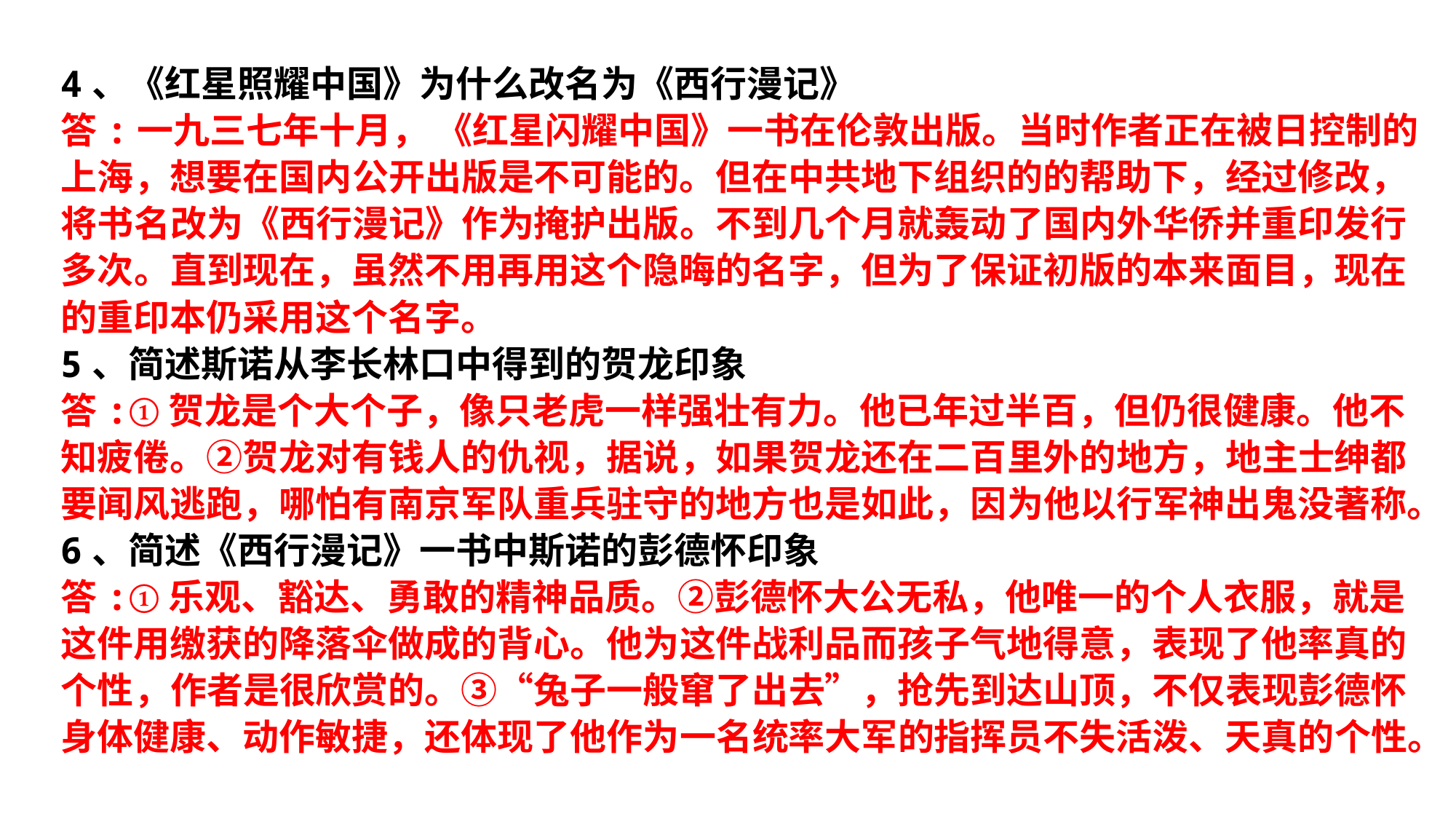

4、《红星照耀中国》为什么改名为《西行漫记》
答:一九三七年十月， 《红星闪耀中国》一书在伦敦出版。当时作者正在被日控制的上海，想要在国内公开出版是不可能的。但在中共地下组织的的帮助下，经过修改，将书名改为《西行漫记》作为掩护出版。不到几个月就轰动了国内外华侨并重印发行多次。直到现在，虽然不用再用这个隐晦的名字，但为了保证初版的本来面目，现在的重印本仍采用这个名字。
5、简述斯诺从李长林口中得到的贺龙印象
答:①贺龙是个大个子，像只老虎一样强壮有力。他已年过半百，但仍很健康。他不知疲倦。②贺龙对有钱人的仇视，据说，如果贺龙还在二百里外的地方，地主士绅都要闻风逃跑，哪怕有南京军队重兵驻守的地方也是如此，因为他以行军神出鬼没著称。
6、简述《西行漫记》一书中斯诺的彭德怀印象
答:①乐观、豁达、勇敢的精神品质。②彭德怀大公无私，他唯一的个人衣服，就是这件用缴获的降落伞做成的背心。他为这件战利品而孩子气地得意，表现了他率真的个性，作者是很欣赏的。③“兔子一般窜了出去”，抢先到达山顶，不仅表现彭德怀身体健康、动作敏捷，还体现了他作为一名统率大军的指挥员不失活泼、天真的个性。